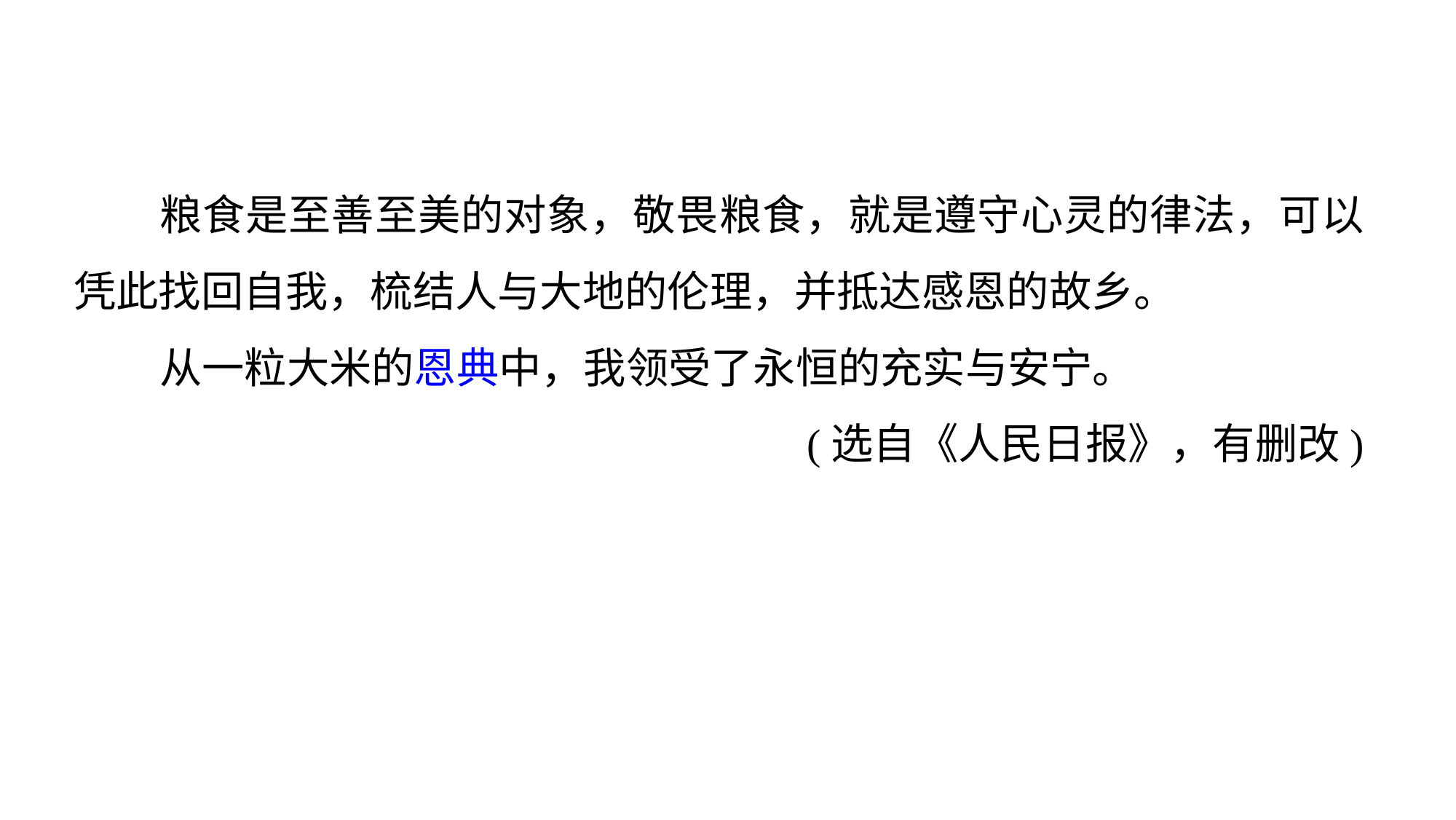

粮食是至善至美的对象，敬畏粮食，就是遵守心灵的律法，可以凭此找回自我，梳结人与大地的伦理，并抵达感恩的故乡。
从一粒大米的恩典中，我领受了永恒的充实与安宁。
(选自《人民日报》，有删改)